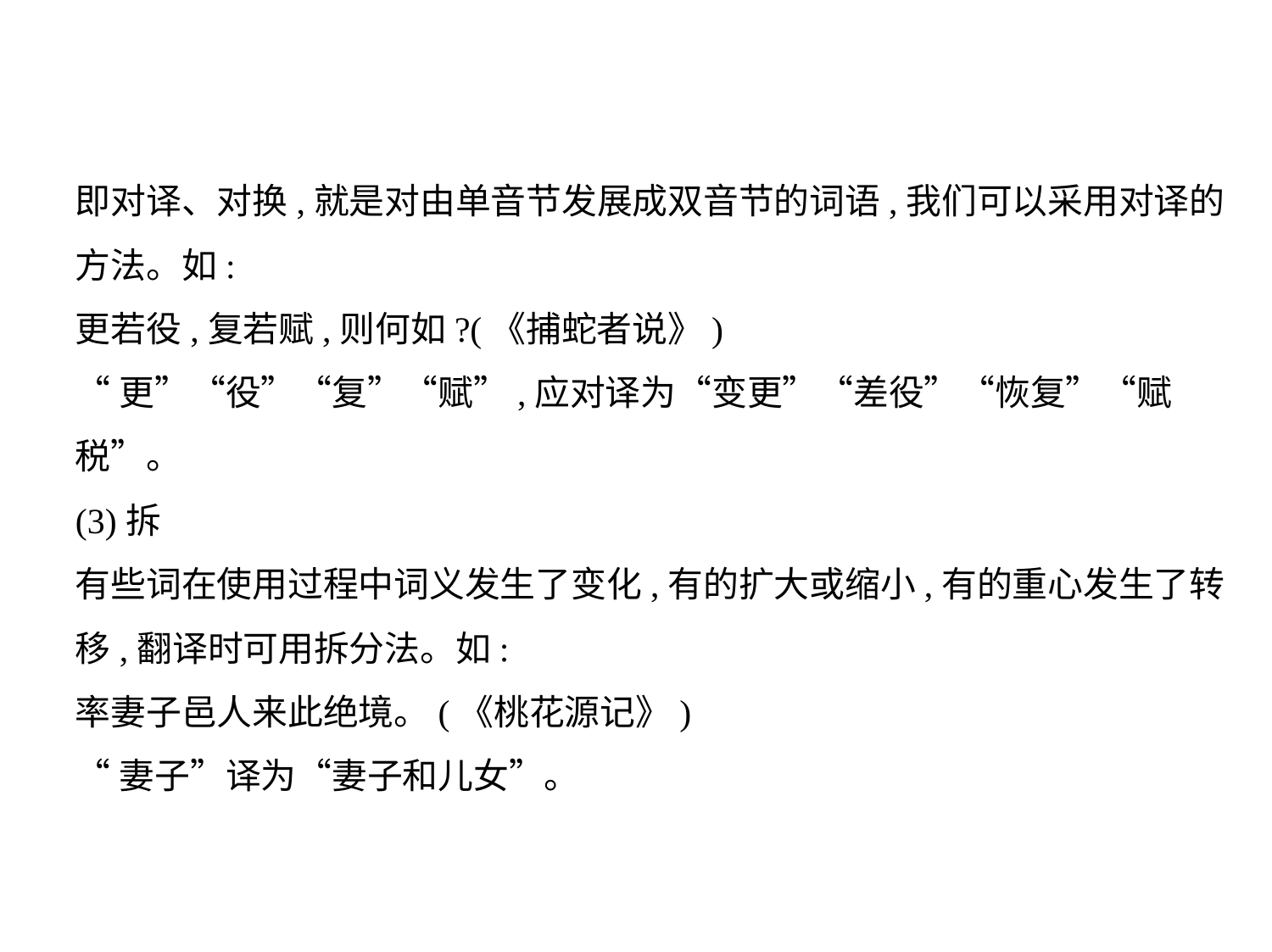

即对译、对换,就是对由单音节发展成双音节的词语,我们可以采用对译的
方法。如:
更若役,复若赋,则何如?(《捕蛇者说》)
“更”“役”“复”“赋”,应对译为“变更”“差役”“恢复”“赋
税”。
(3)拆
有些词在使用过程中词义发生了变化,有的扩大或缩小,有的重心发生了转
移,翻译时可用拆分法。如:
率妻子邑人来此绝境。(《桃花源记》)
“妻子”译为“妻子和儿女”。